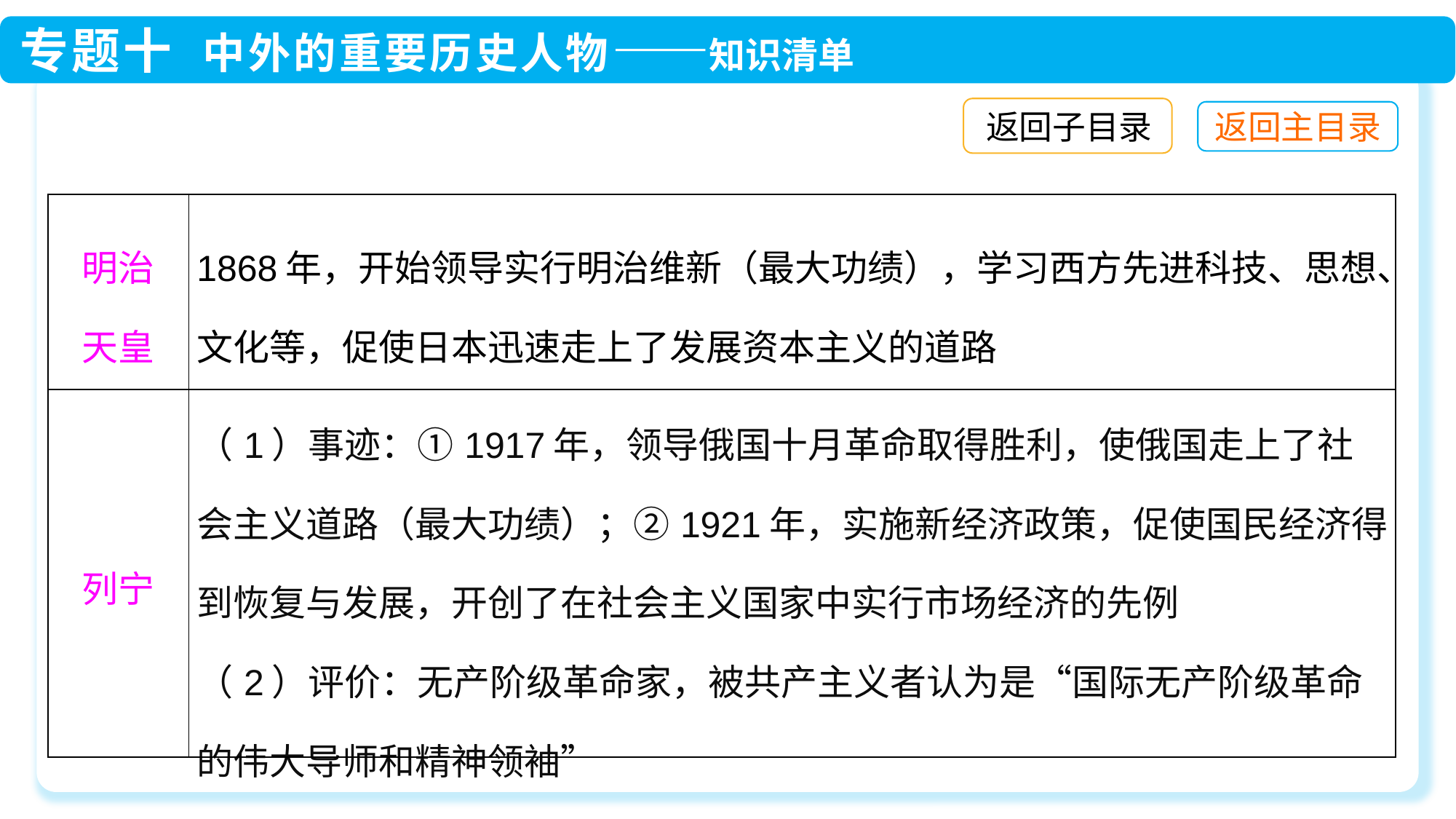

返回子目录
| 明治 天皇 | 1868年，开始领导实行明治维新（最大功绩），学习西方先进科技、思想、文化等，促使日本迅速走上了发展资本主义的道路 |
| --- | --- |
| 列宁 | （1）事迹：①1917年，领导俄国十月革命取得胜利，使俄国走上了社会主义道路（最大功绩）；②1921年，实施新经济政策，促使国民经济得到恢复与发展，开创了在社会主义国家中实行市场经济的先例 （2）评价：无产阶级革命家，被共产主义者认为是“国际无产阶级革命的伟大导师和精神领袖” |